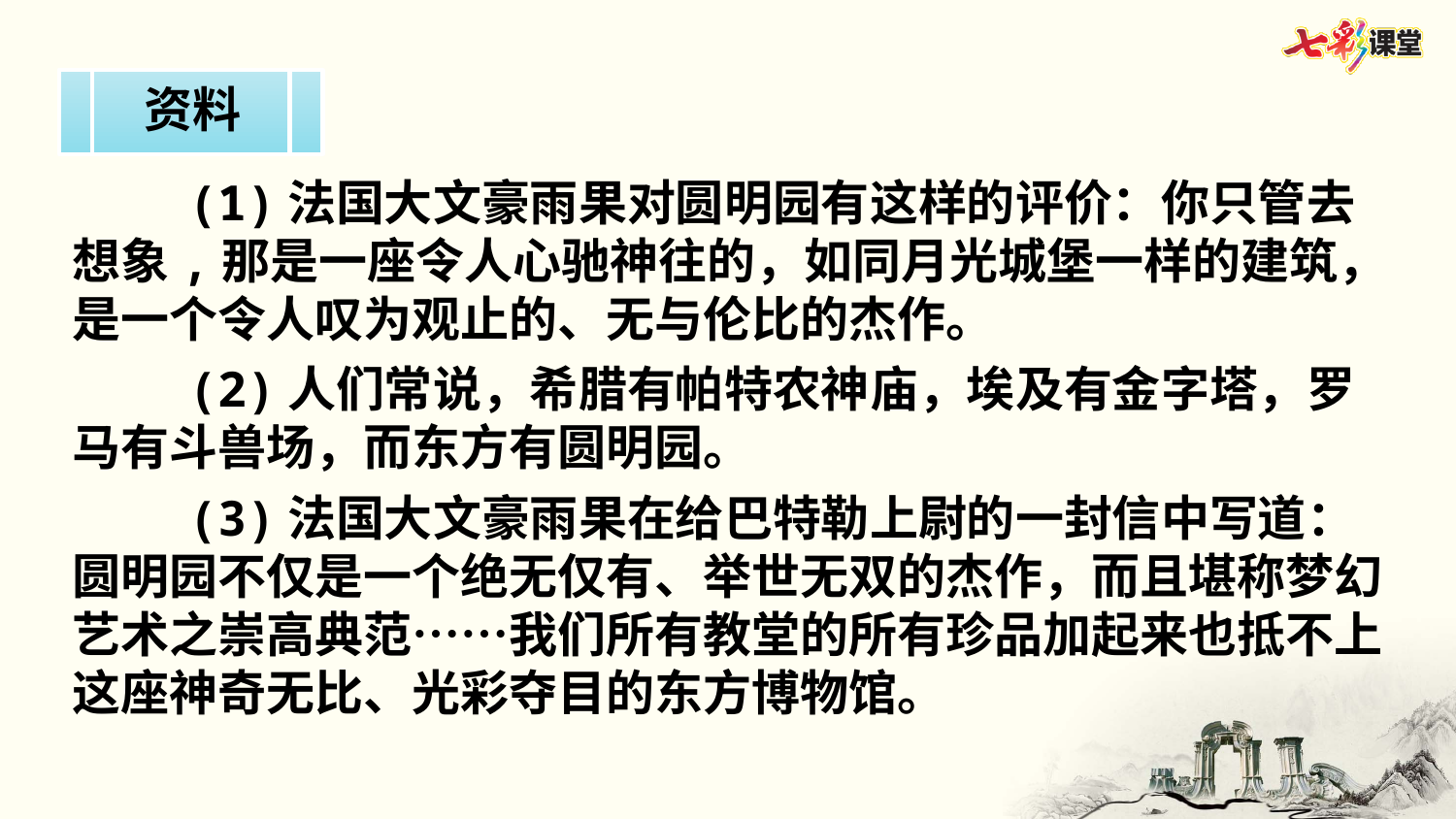

资料
    (1)法国大文豪雨果对圆明园有这样的评价：你只管去想象,那是一座令人心驰神往的，如同月光城堡一样的建筑，是一个令人叹为观止的、无与伦比的杰作。
    (2)人们常说，希腊有帕特农神庙，埃及有金字塔，罗马有斗兽场，而东方有圆明园。
    (3)法国大文豪雨果在给巴特勒上尉的一封信中写道：圆明园不仅是一个绝无仅有、举世无双的杰作，而且堪称梦幻艺术之崇高典范……我们所有教堂的所有珍品加起来也抵不上这座神奇无比、光彩夺目的东方博物馆。